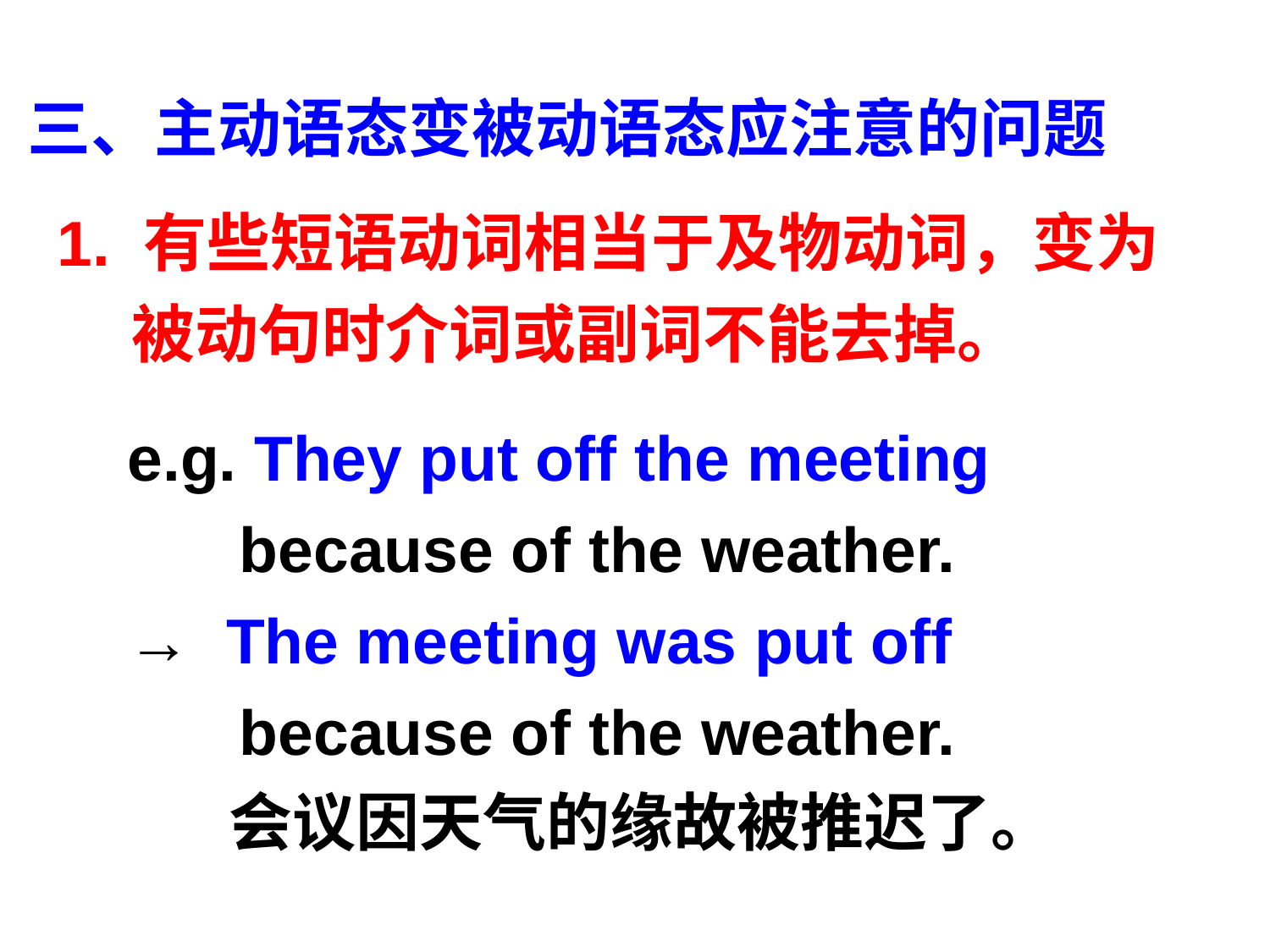

三、主动语态变被动语态应注意的问题
1. 有些短语动词相当于及物动词，变为被动句时介词或副词不能去掉。
e.g. They put off the meeting because of the weather.
→  The meeting was put off because of the weather.
      会议因天气的缘故被推迟了。